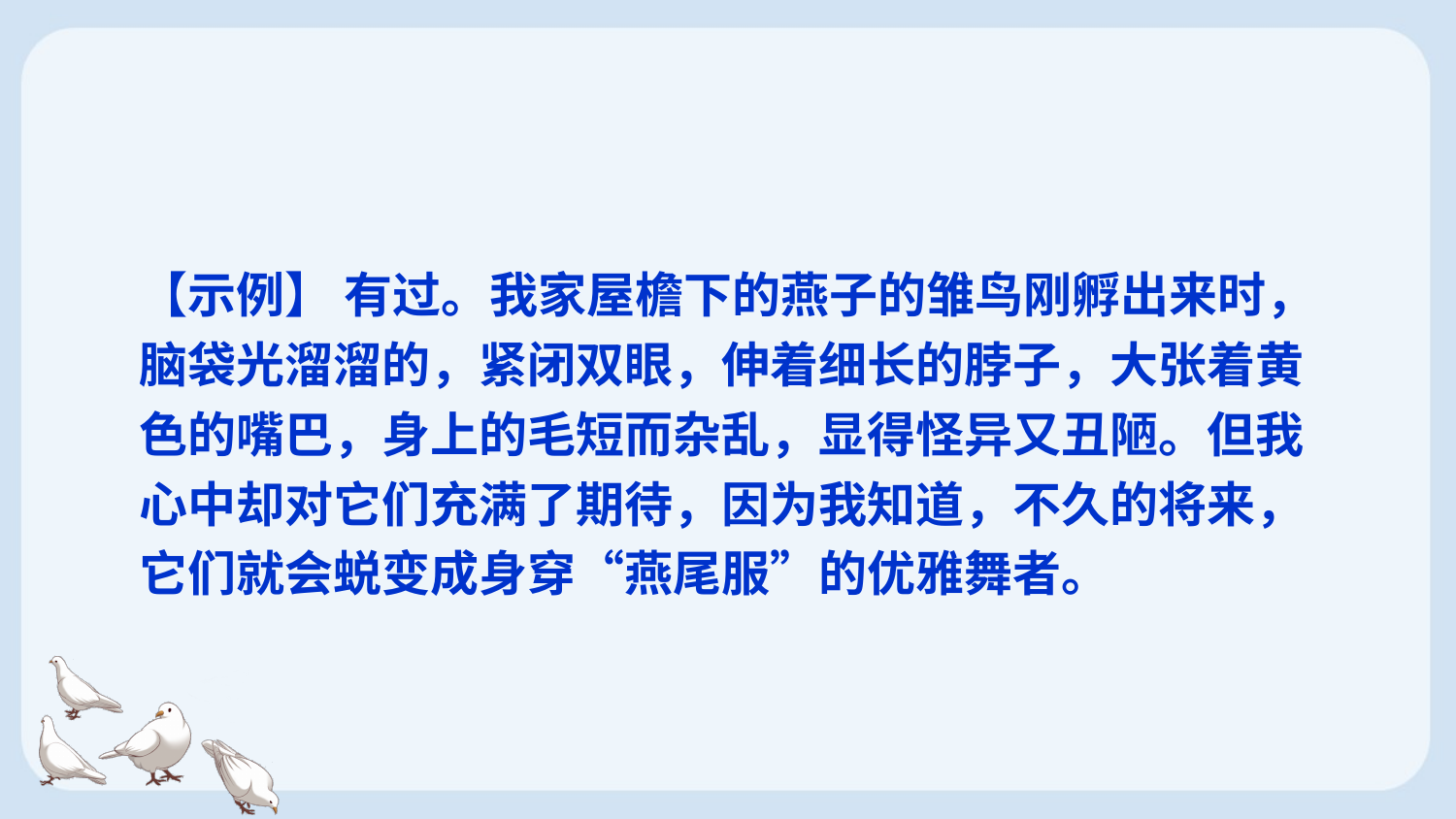

【示例】 有过。我家屋檐下的燕子的雏鸟刚孵出来时，脑袋光溜溜的，紧闭双眼，伸着细长的脖子，大张着黄色的嘴巴，身上的毛短而杂乱，显得怪异又丑陋。但我心中却对它们充满了期待，因为我知道，不久的将来，它们就会蜕变成身穿“燕尾服”的优雅舞者。